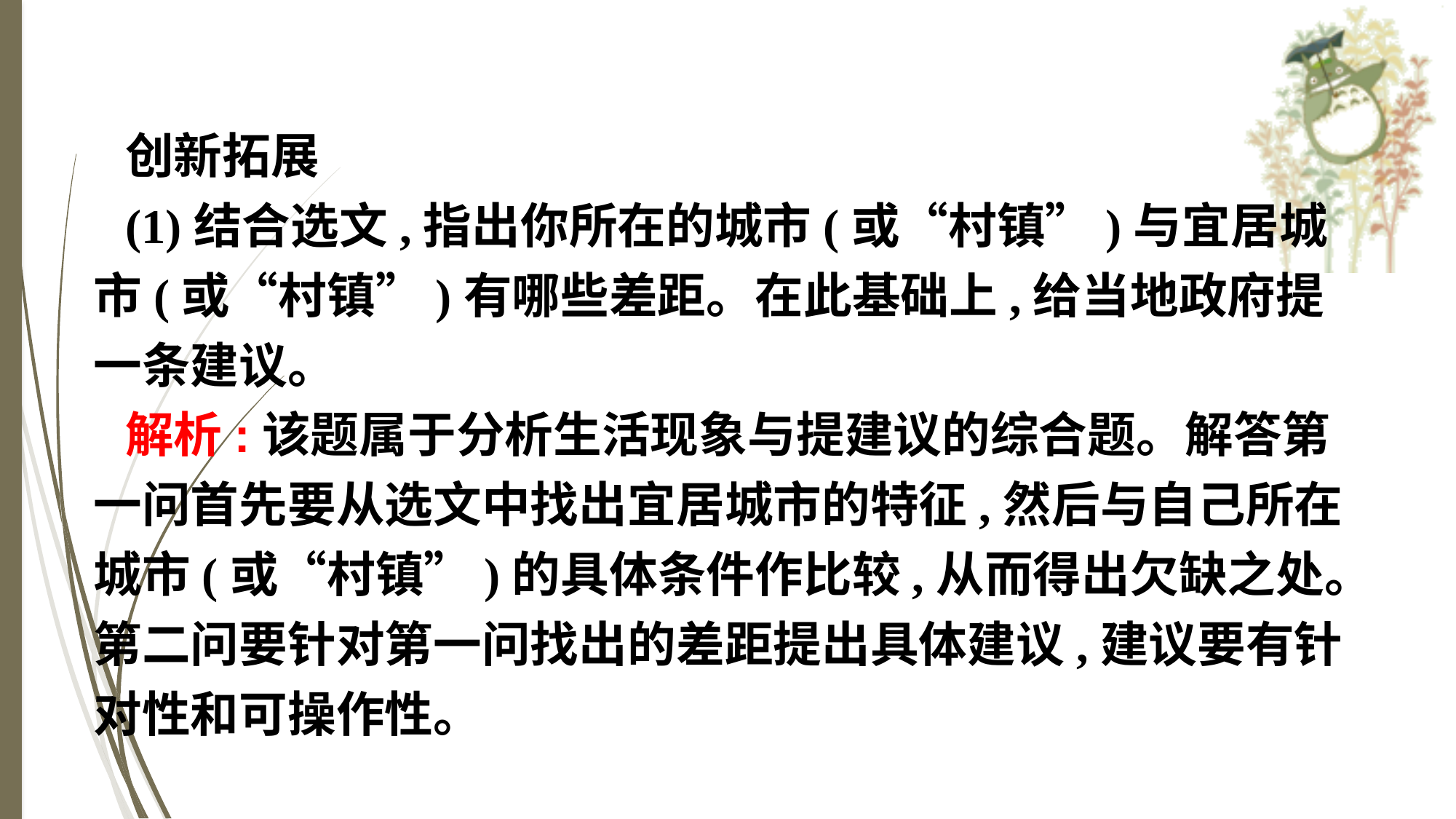

创新拓展
(1)结合选文,指出你所在的城市(或“村镇”)与宜居城市(或“村镇”)有哪些差距。在此基础上,给当地政府提一条建议。
解析:该题属于分析生活现象与提建议的综合题。解答第一问首先要从选文中找出宜居城市的特征,然后与自己所在城市(或“村镇”)的具体条件作比较,从而得出欠缺之处。第二问要针对第一问找出的差距提出具体建议,建议要有针对性和可操作性。